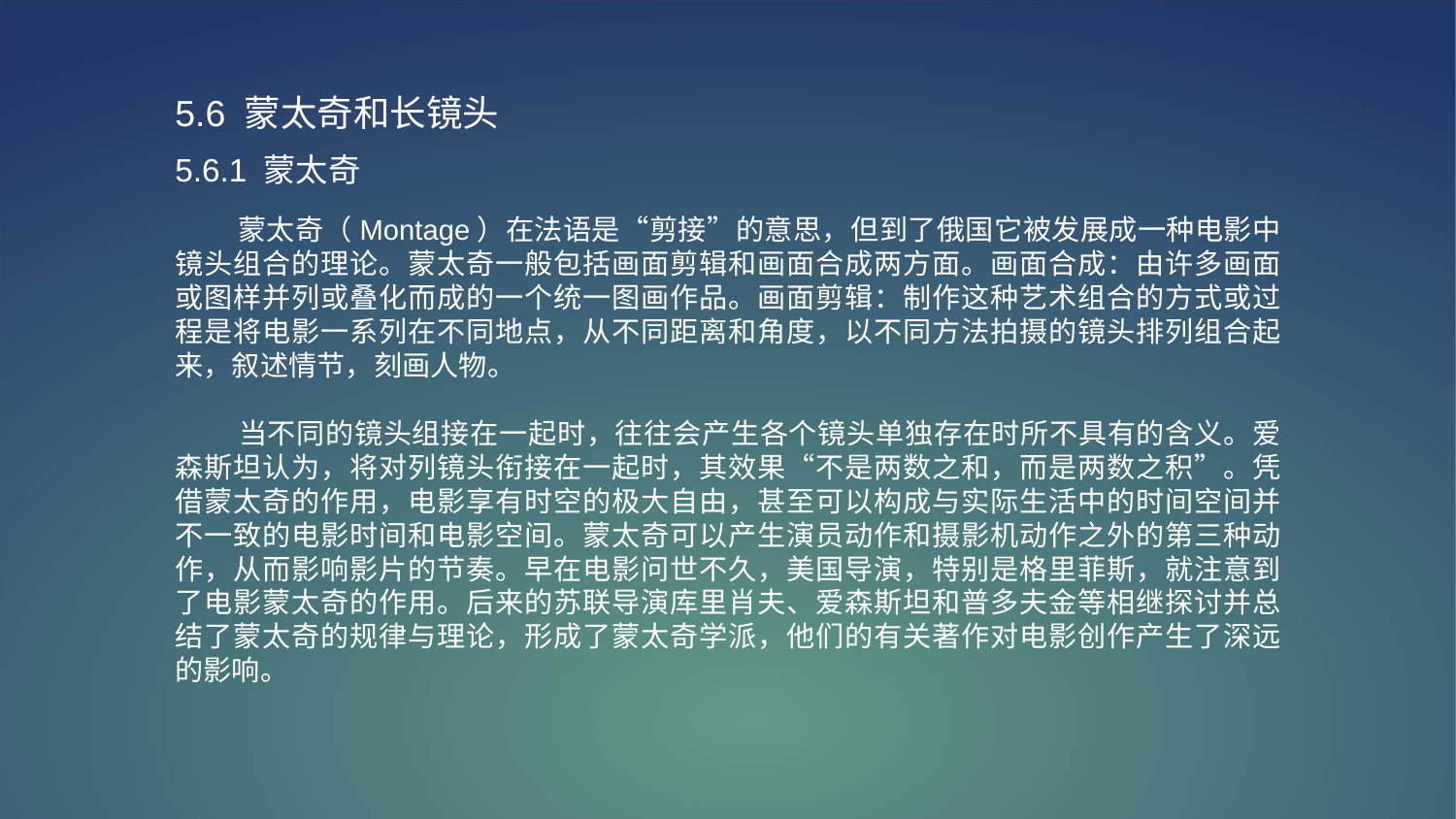

5.6 蒙太奇和长镜头
5.6.1 蒙太奇
  蒙太奇（Montage）在法语是“剪接”的意思，但到了俄国它被发展成一种电影中镜头组合的理论。蒙太奇一般包括画面剪辑和画面合成两方面。画面合成：由许多画面或图样并列或叠化而成的一个统一图画作品。画面剪辑：制作这种艺术组合的方式或过程是将电影一系列在不同地点，从不同距离和角度，以不同方法拍摄的镜头排列组合起来，叙述情节，刻画人物。

  当不同的镜头组接在一起时，往往会产生各个镜头单独存在时所不具有的含义。爱森斯坦认为，将对列镜头衔接在一起时，其效果“不是两数之和，而是两数之积”。凭借蒙太奇的作用，电影享有时空的极大自由，甚至可以构成与实际生活中的时间空间并不一致的电影时间和电影空间。蒙太奇可以产生演员动作和摄影机动作之外的第三种动作，从而影响影片的节奏。早在电影问世不久，美国导演，特别是格里菲斯，就注意到了电影蒙太奇的作用。后来的苏联导演库里肖夫、爱森斯坦和普多夫金等相继探讨并总结了蒙太奇的规律与理论，形成了蒙太奇学派，他们的有关著作对电影创作产生了深远的影响。